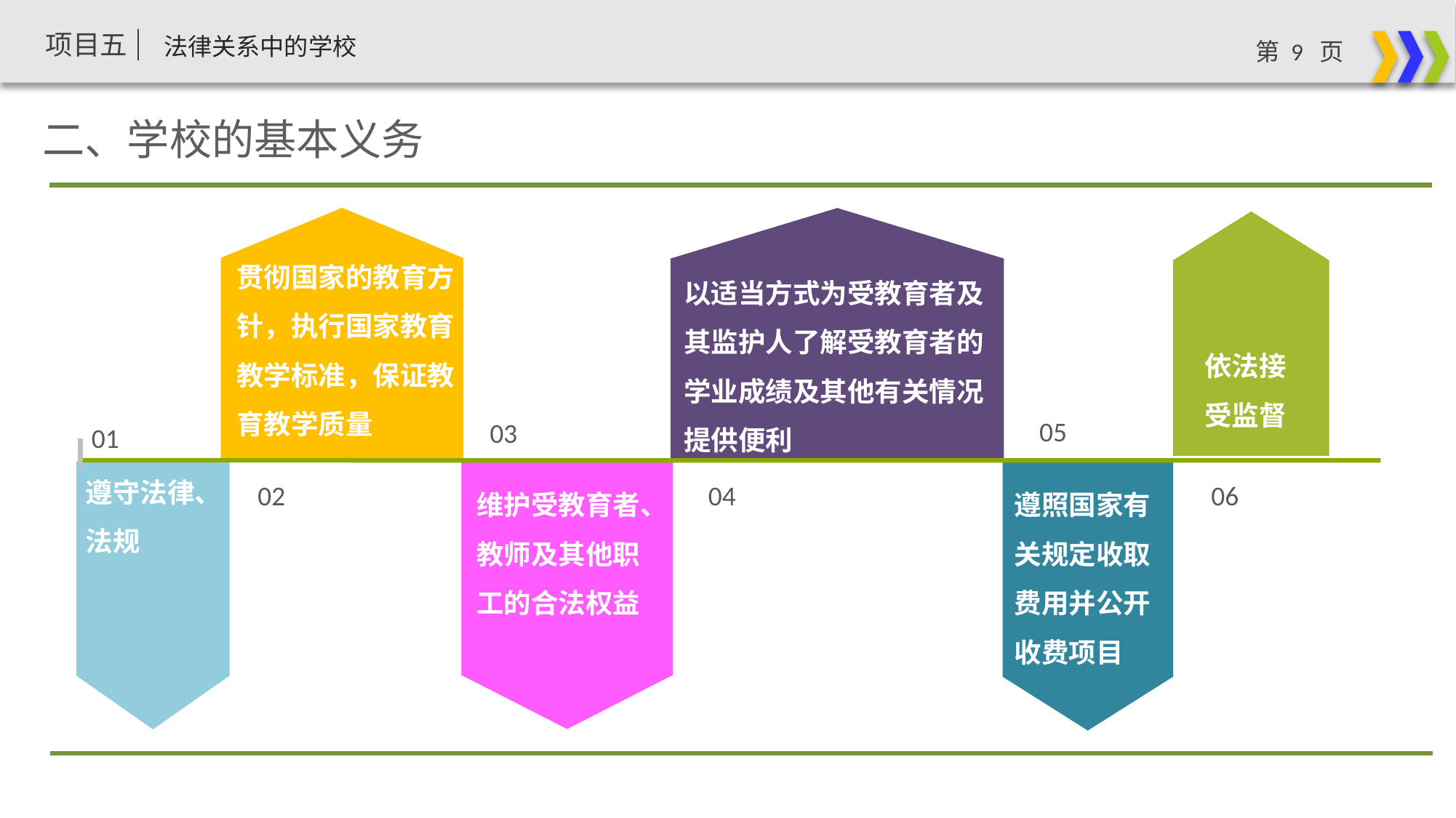

二、学校的基本义务

贯彻国家的教育方针，执行国家教育教学标准，保证教育教学质量

以适当方式为受教育者及其监护人了解受教育者的学业成绩及其他有关情况提供便利

依法接受监督
05
03
01
遵守法律、法规

维护受教育者、教师及其他职工的合法权益

遵照国家有关规定收取费用并公开收费项目
02
04
06